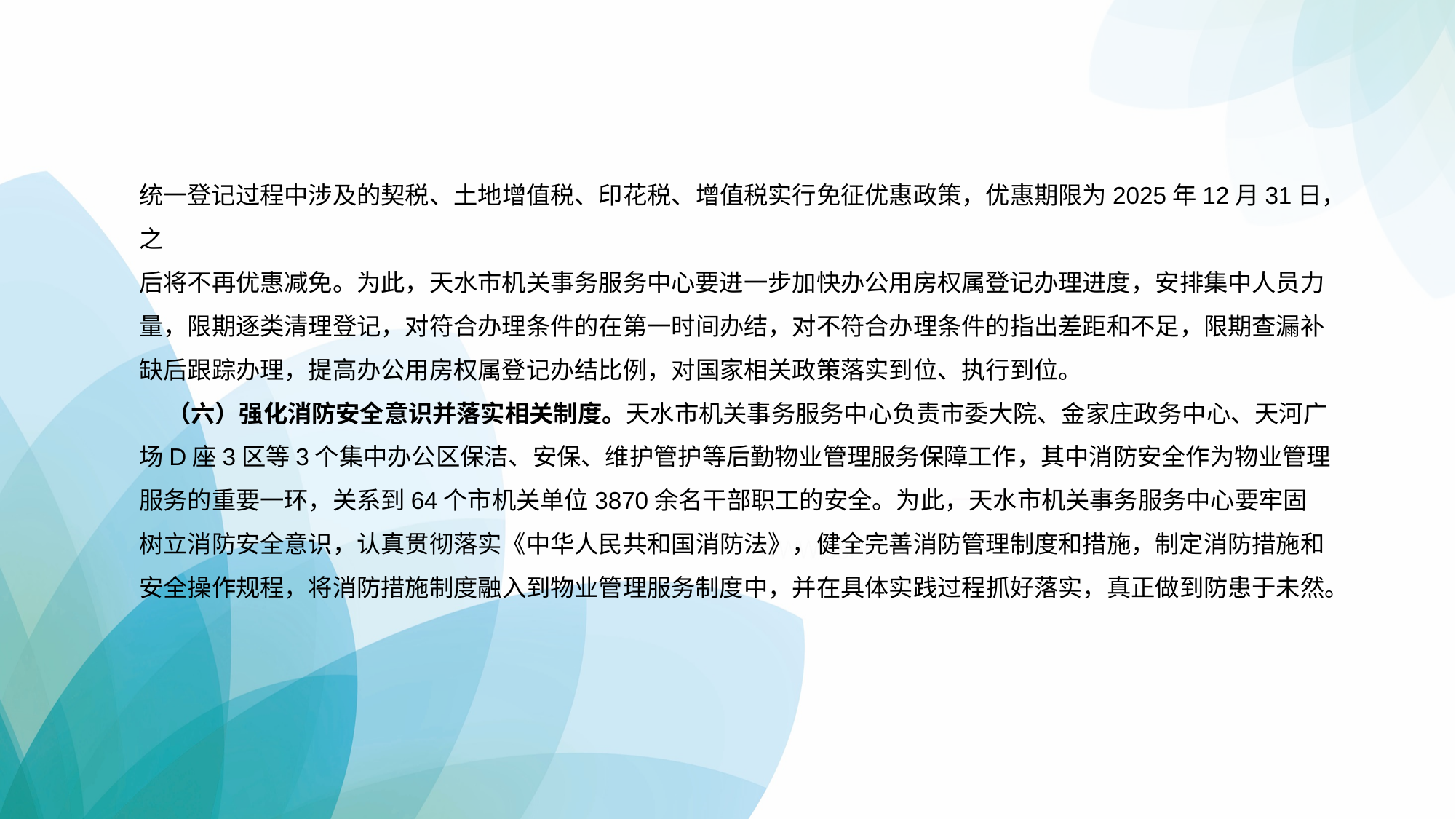

统一登记过程中涉及的契税、土地增值税、印花税、增值税实行免征优惠政策，优惠期限为2025年12月31日，之
后将不再优惠减免。为此，天水市机关事务服务中心要进一步加快办公用房权属登记办理进度，安排集中人员力量，限期逐类清理登记，对符合办理条件的在第一时间办结，对不符合办理条件的指出差距和不足，限期查漏补缺后跟踪办理，提高办公用房权属登记办结比例，对国家相关政策落实到位、执行到位。
    （六）强化消防安全意识并落实相关制度。天水市机关事务服务中心负责市委大院、金家庄政务中心、天河广场D座3区等3个集中办公区保洁、安保、维护管护等后勤物业管理服务保障工作，其中消防安全作为物业管理服务的重要一环，关系到64个市机关单位3870余名干部职工的安全。为此，天水市机关事务服务中心要牢固树立消防安全意识，认真贯彻落实《中华人民共和国消防法》，健全完善消防管理制度和措施，制定消防措施和安全操作规程，将消防措施制度融入到物业管理服务制度中，并在具体实践过程抓好落实，真正做到防患于未然。